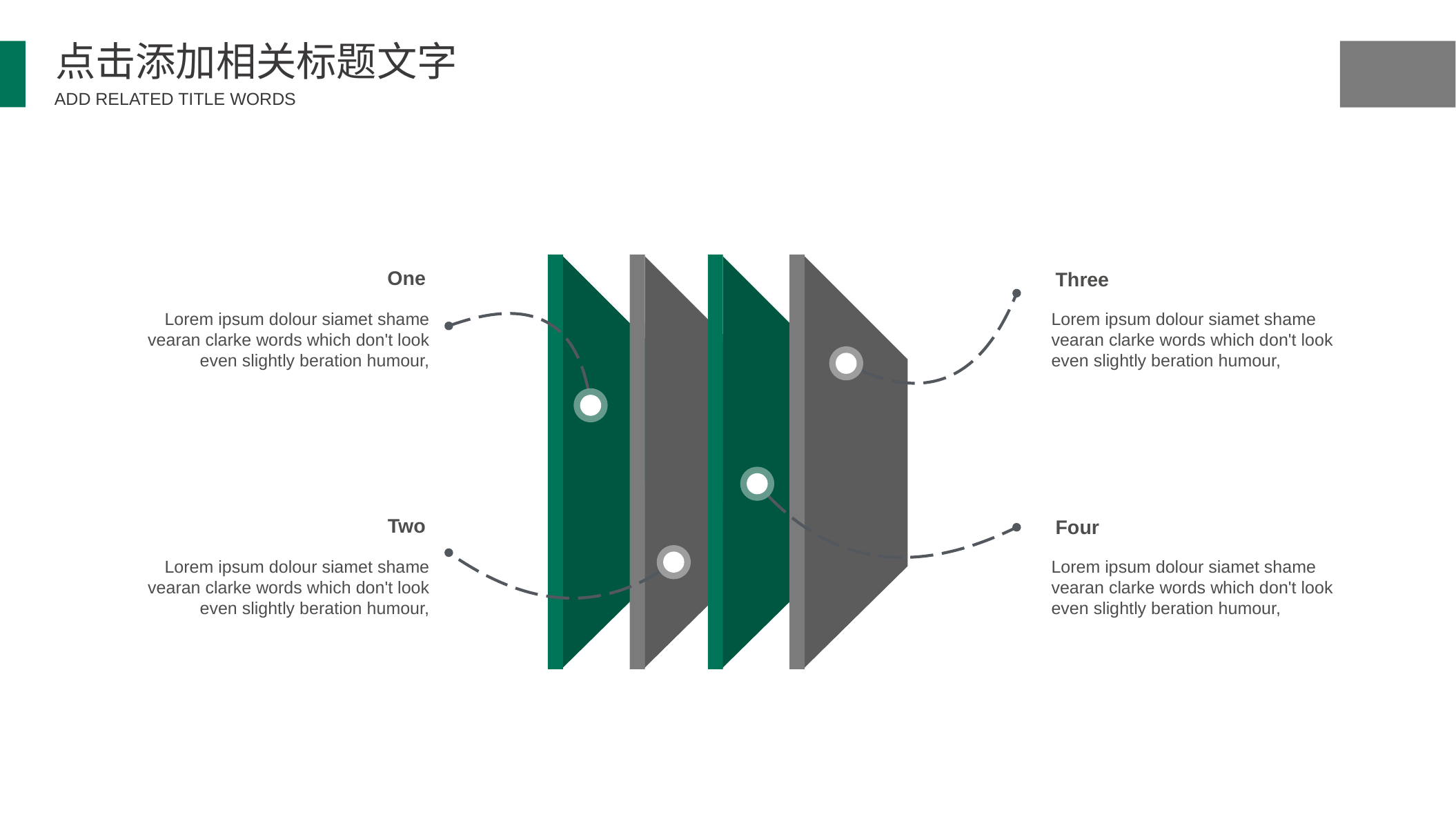

点击添加相关标题文字

ADD RELATED TITLE WORDS
One
Three

Lorem ipsum dolour siamet shame vearan clarke words which don't look even slightly beration humour,
Lorem ipsum dolour siamet shame vearan clarke words which don't look even slightly beration humour,

Two
Four

Lorem ipsum dolour siamet shame vearan clarke words which don't look even slightly beration humour,
Lorem ipsum dolour siamet shame vearan clarke words which don't look even slightly beration humour,